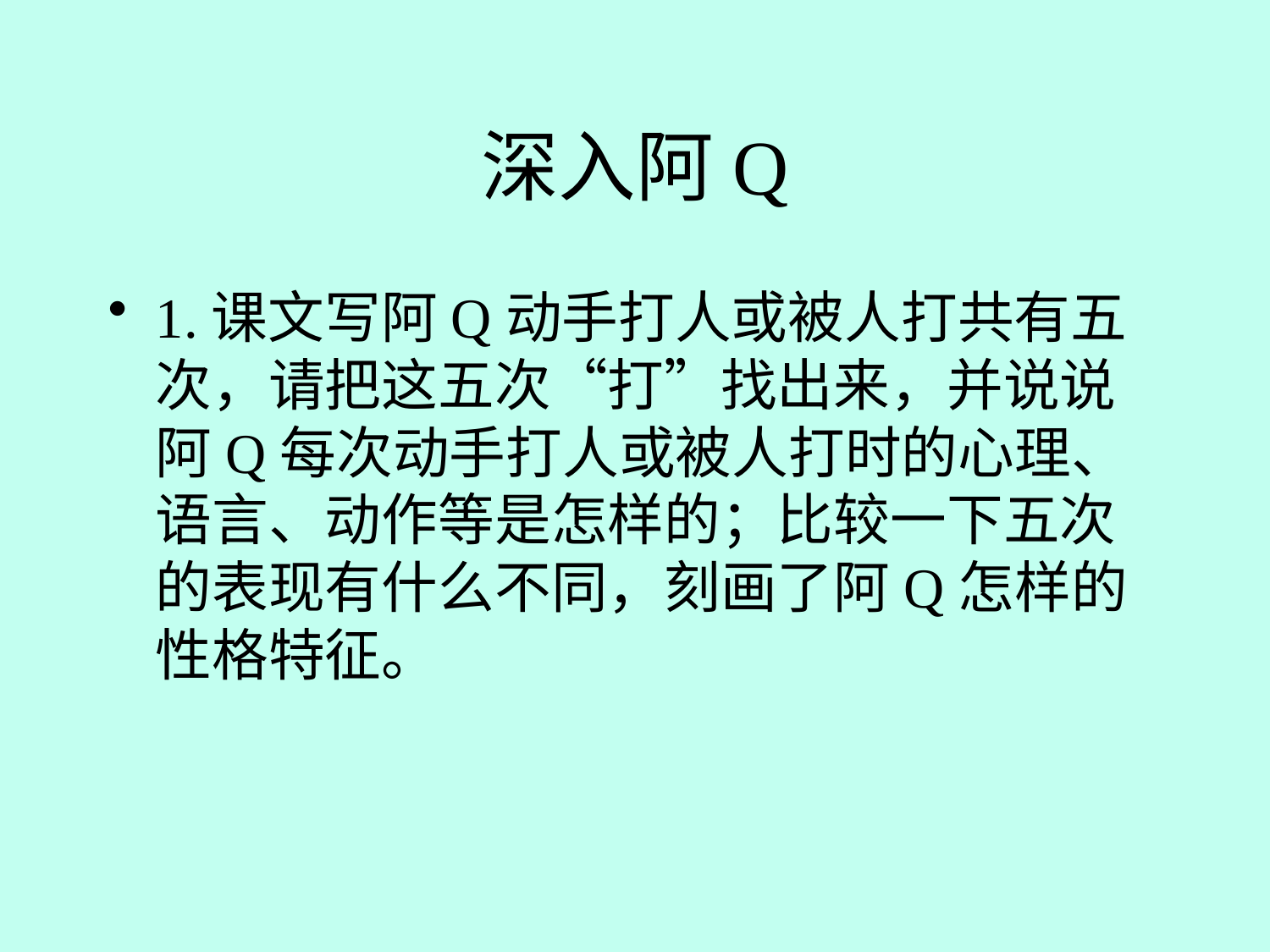

# 深入阿Q
1.课文写阿Q动手打人或被人打共有五次，请把这五次“打”找出来，并说说阿Q每次动手打人或被人打时的心理、语言、动作等是怎样的；比较一下五次的表现有什么不同，刻画了阿Q怎样的性格特征。